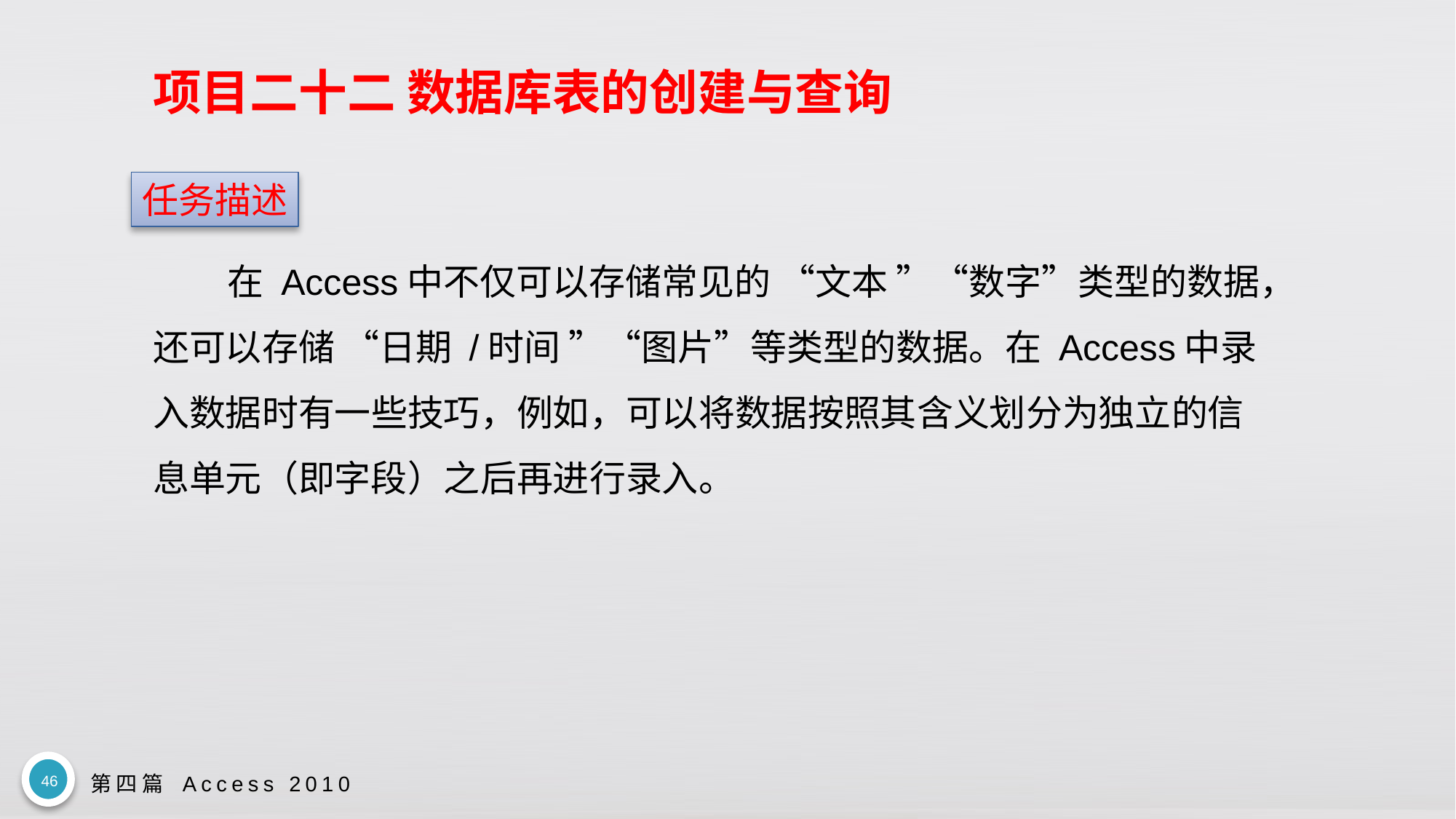

# 项目二十二 数据库表的创建与查询
任务描述
在 Access中不仅可以存储常见的 “文本 ”“数字”类型的数据，还可以存储 “日期 /时间 ”“图片”等类型的数据。在 Access中录入数据时有一些技巧，例如，可以将数据按照其含义划分为独立的信息单元（即字段）之后再进行录入。
46